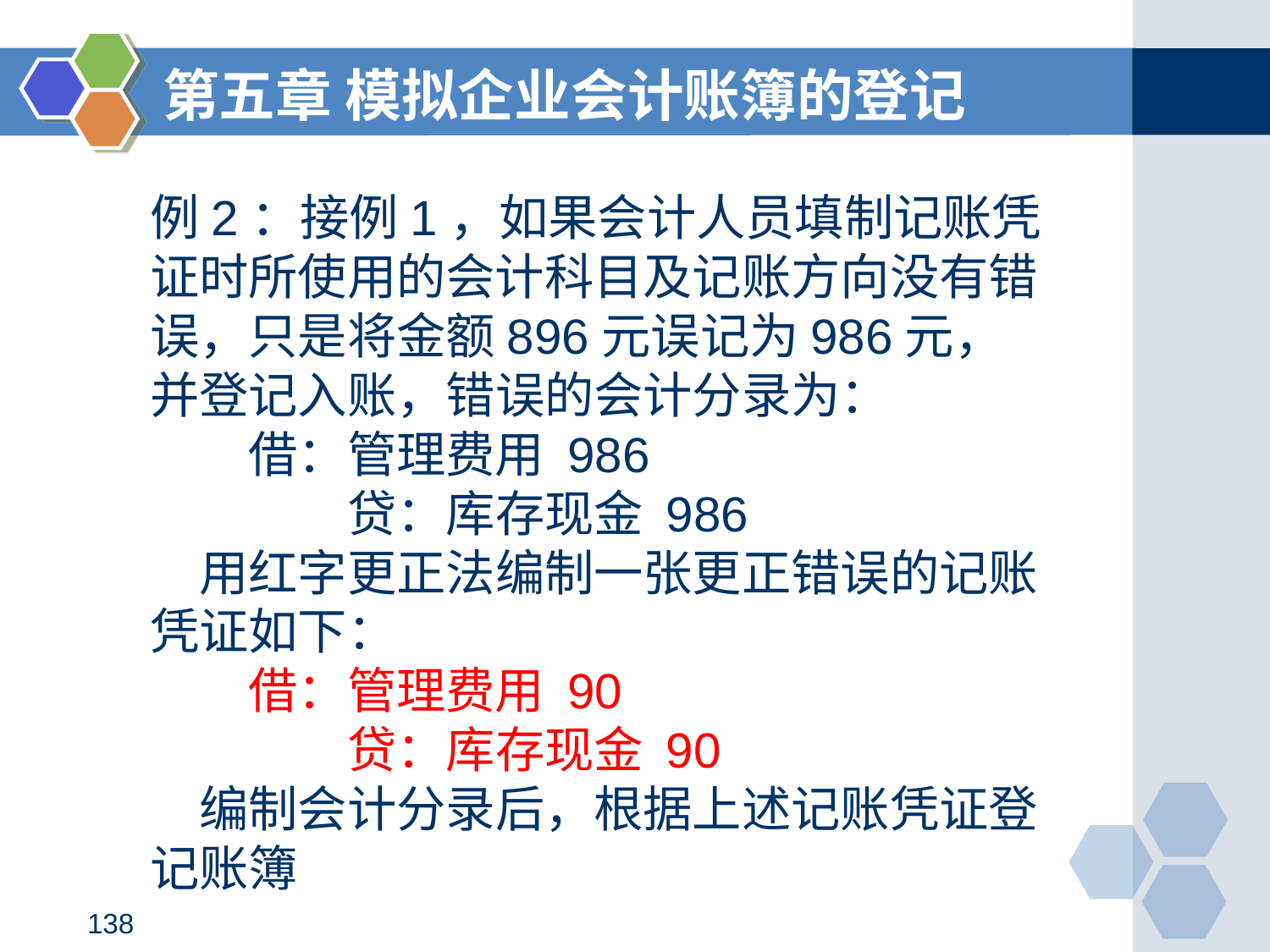

第五章 模拟企业会计账簿的登记
例2：接例1，如果会计人员填制记账凭证时所使用的会计科目及记账方向没有错误，只是将金额896元误记为986元，并登记入账，错误的会计分录为：
　　借：管理费用 986
　　　　贷：库存现金 986
　用红字更正法编制一张更正错误的记账凭证如下：
　　借：管理费用 90
　　　　贷：库存现金 90
　编制会计分录后，根据上述记账凭证登记账簿